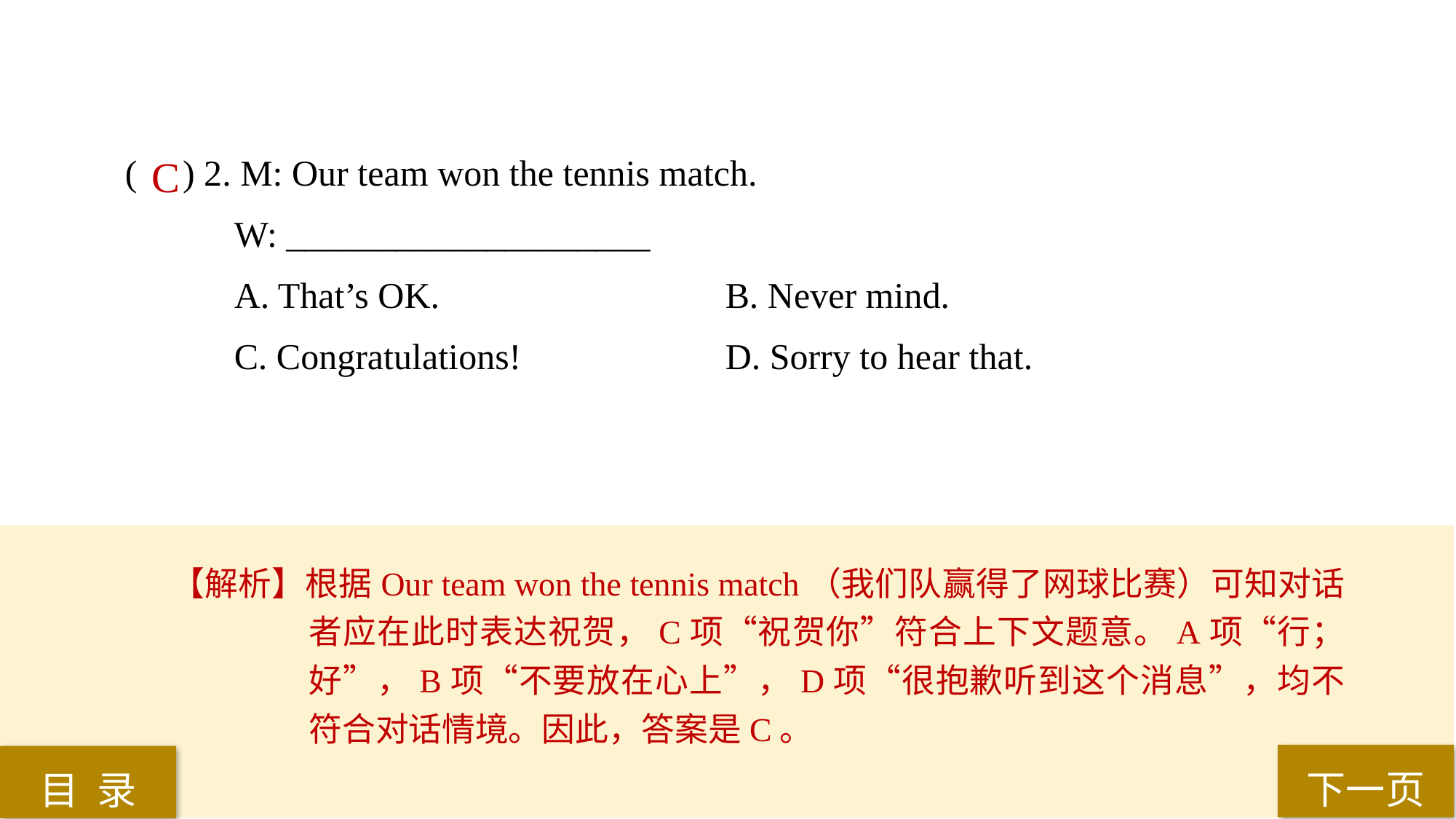

(     ) 2. M: Our team won the tennis match.
W: ____________________
A. That’s OK. 			B. Never mind.
C. Congratulations! 		D. Sorry to hear that.
 C
【解析】根据Our team won the tennis match（我们队赢得了网球比赛）可知对话者应在此时表达祝贺，C项“祝贺你”符合上下文题意。A项“行；好”，B项“不要放在心上”，D项“很抱歉听到这个消息”，均不符合对话情境。因此，答案是C。